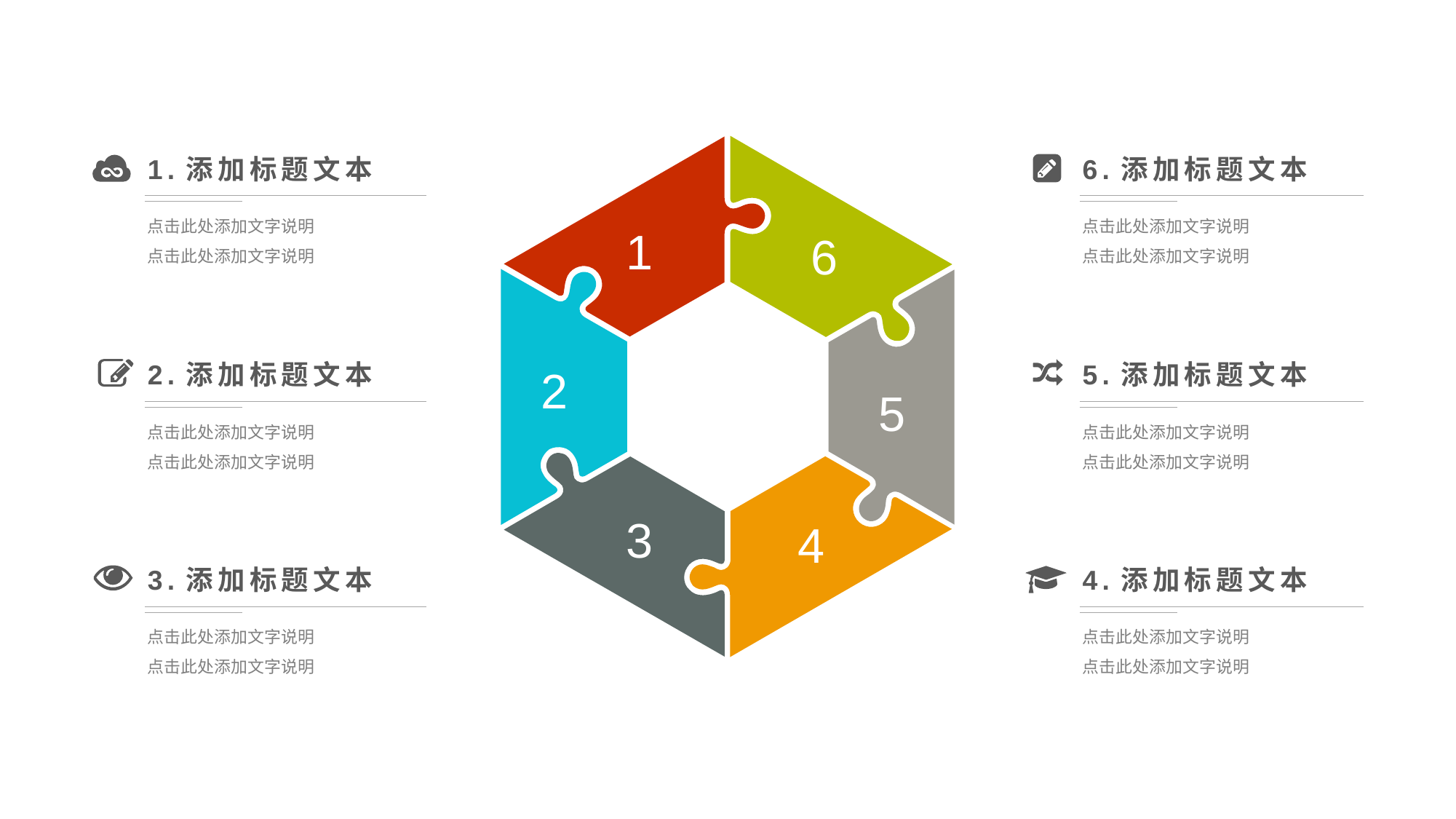

1.添加标题文本

点击此处添加文字说明
点击此处添加文字说明
6.添加标题文本

点击此处添加文字说明
点击此处添加文字说明
1
6
2.添加标题文本

点击此处添加文字说明
点击此处添加文字说明
5.添加标题文本

点击此处添加文字说明
点击此处添加文字说明
2
5
3
4
3.添加标题文本

点击此处添加文字说明
点击此处添加文字说明
4.添加标题文本

点击此处添加文字说明
点击此处添加文字说明